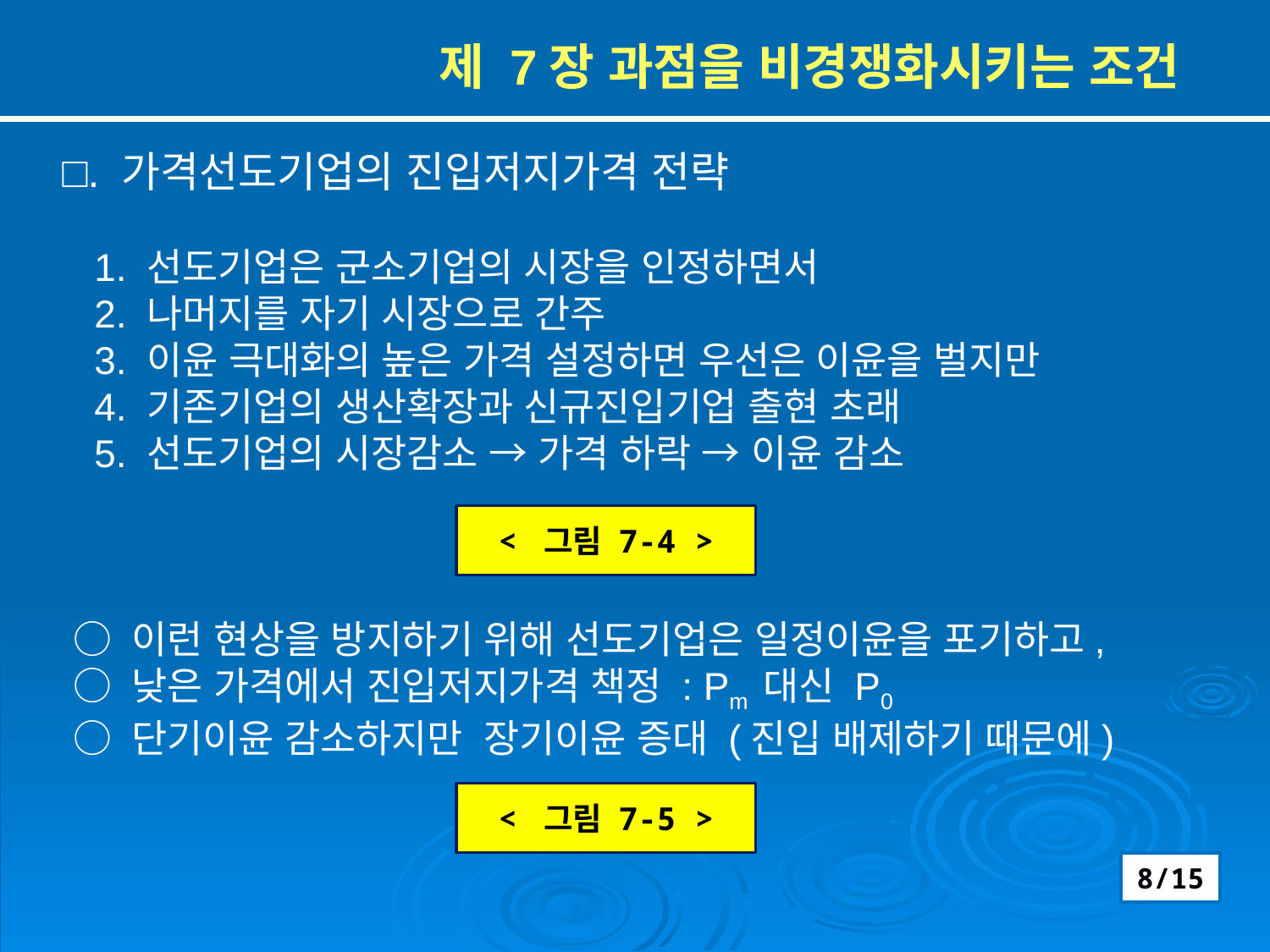

제 7장 과점을 비경쟁화시키는 조건

□. 가격선도기업의 진입저지가격 전략

   1. 선도기업은 군소기업의 시장을 인정하면서
   2. 나머지를 자기 시장으로 간주
   3. 이윤 극대화의 높은 가격 설정하면 우선은 이윤을 벌지만
   4. 기존기업의 생산확장과 신규진입기업 출현 초래
   5. 선도기업의 시장감소 → 가격 하락 → 이윤 감소

 ○ 이런 현상을 방지하기 위해 선도기업은 일정이윤을 포기하고,
 ○ 낮은 가격에서 진입저지가격 책정 : Pm 대신 P0
 ○ 단기이윤 감소하지만  장기이윤 증대 (진입 배제하기 때문에)

< 그림 7-4 >
< 그림 7-5 >
8/15